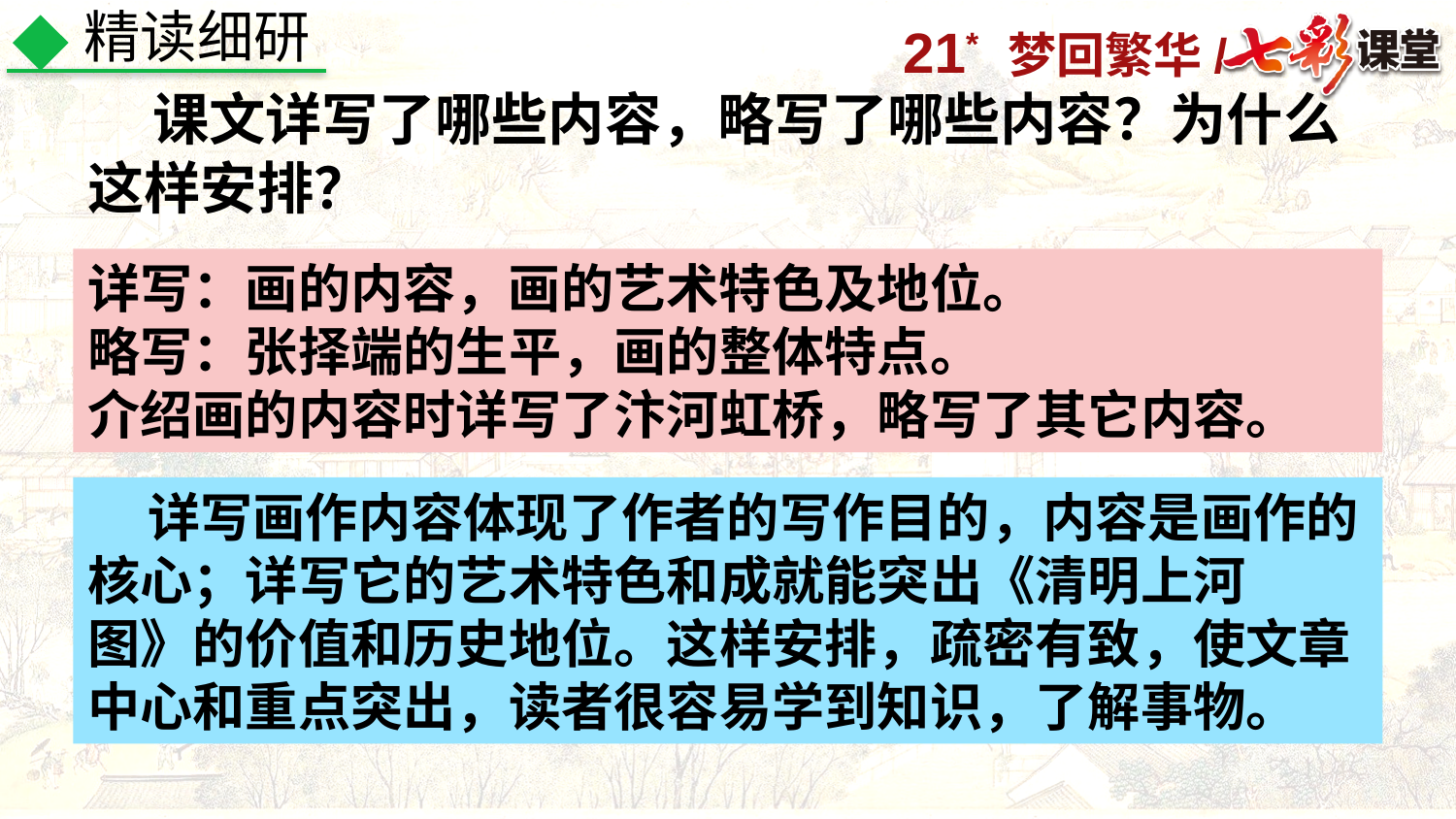

精读细研

    课文详写了哪些内容，略写了哪些内容？为什么这样安排？
详写：画的内容，画的艺术特色及地位。
略写：张择端的生平，画的整体特点。
介绍画的内容时详写了汴河虹桥，略写了其它内容。
    详写画作内容体现了作者的写作目的，内容是画作的核心；详写它的艺术特色和成就能突出《清明上河
图》的价值和历史地位。这样安排，疏密有致，使文章中心和重点突出，读者很容易学到知识，了解事物。